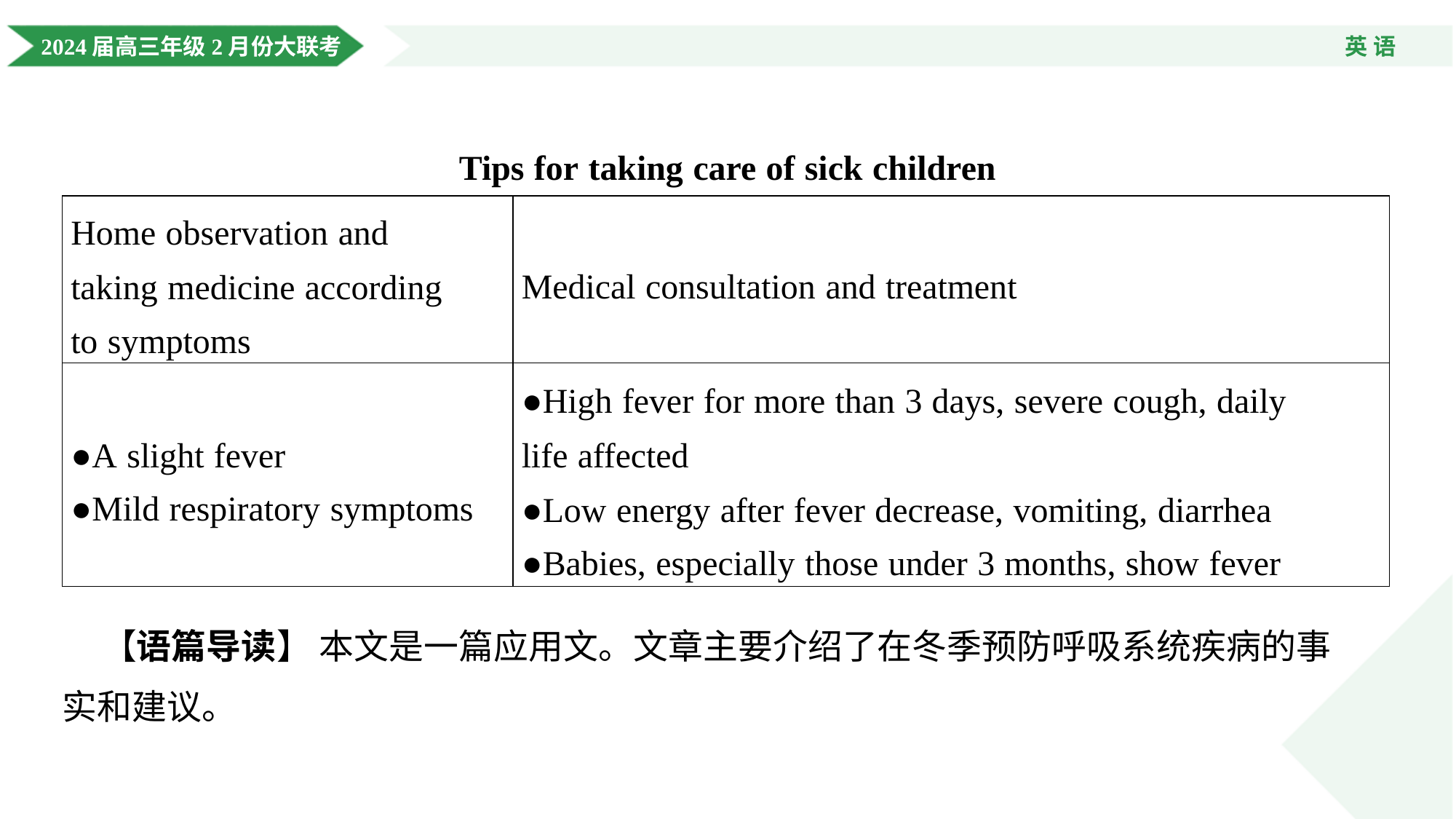

Tips for taking care of sick children
| Home observation and taking medicine according to symptoms | Medical consultation and treatment |
| --- | --- |
| ●A slight fever ●Mild respiratory symptoms | ●High fever for more than 3 days, severe cough, daily life affected ●Low energy after fever decrease, vomiting, diarrhea ●Babies, especially those under 3 months, show fever |
    【语篇导读】 本文是一篇应用文。文章主要介绍了在冬季预防呼吸系统疾病的事
实和建议。